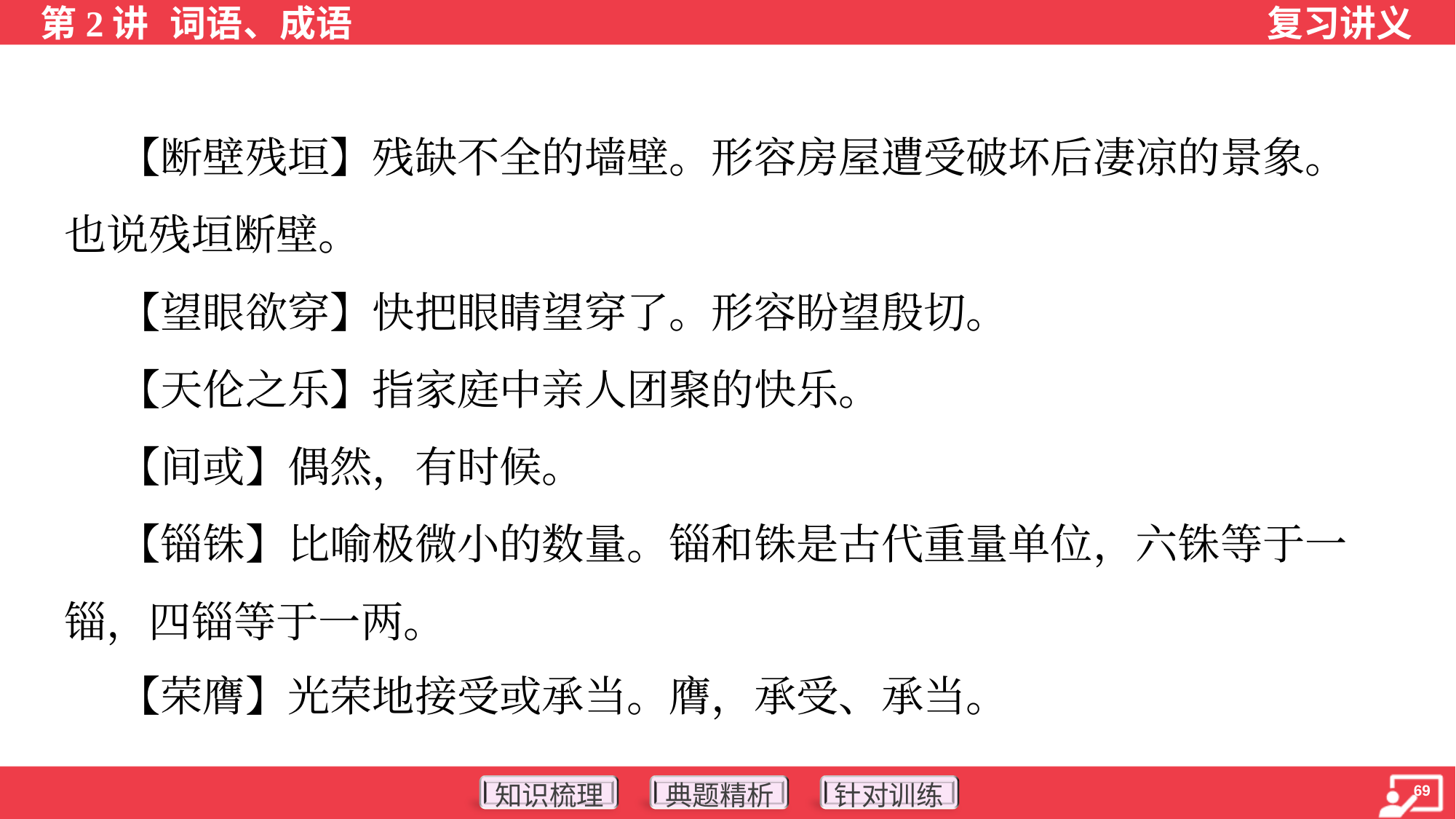

【断壁残垣】残缺不全的墙壁。形容房屋遭受破坏后凄凉的景象。
也说残垣断壁。
    【望眼欲穿】快把眼睛望穿了。形容盼望殷切。
    【天伦之乐】指家庭中亲人团聚的快乐。
    【间或】偶然，有时候。
    【锱铢】比喻极微小的数量。锱和铢是古代重量单位，六铢等于一
锱，四锱等于一两。
    【荣膺】光荣地接受或承当。膺，承受、承当。